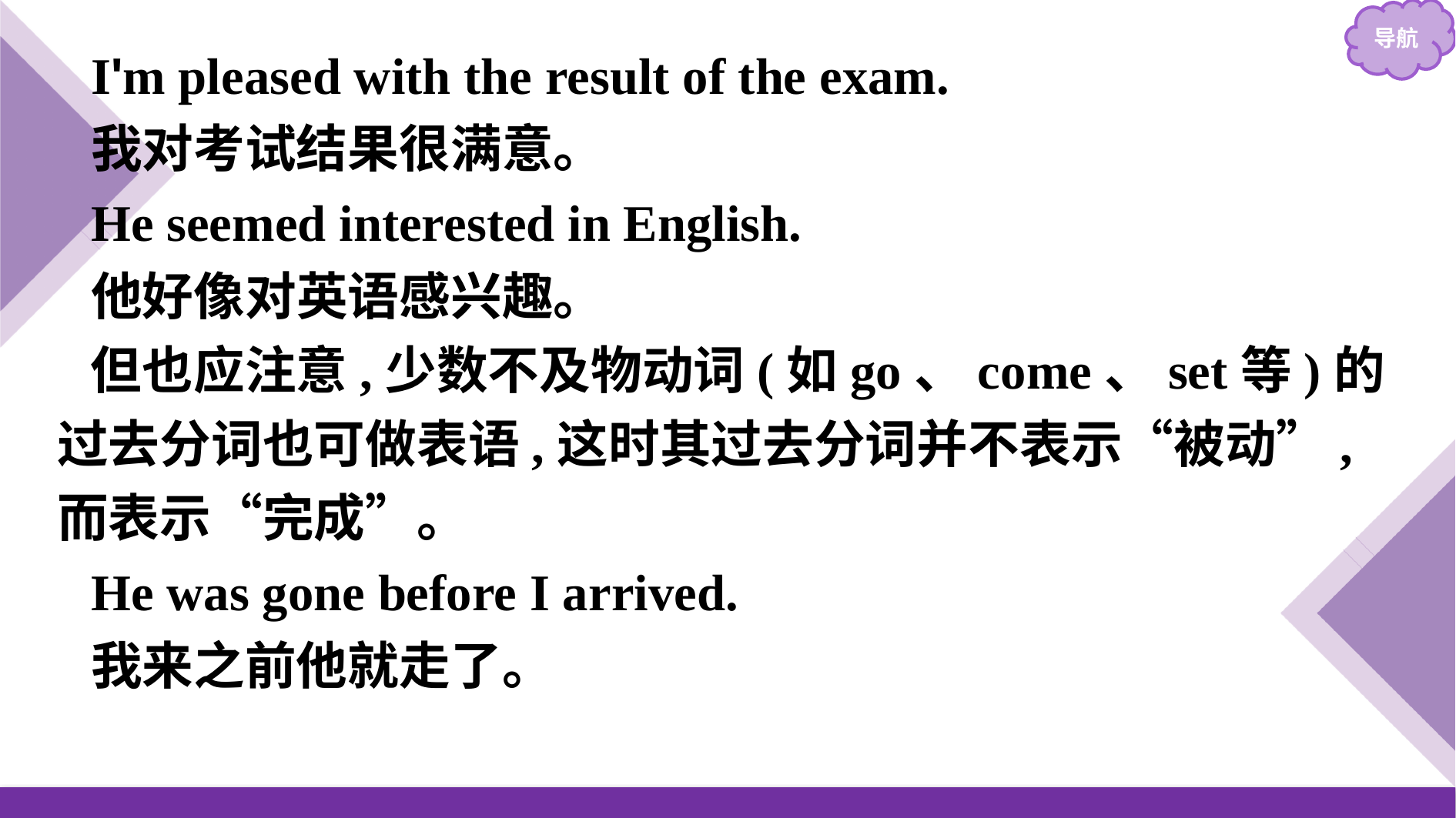

I'm pleased with the result of the exam.
我对考试结果很满意。
He seemed interested in English.
他好像对英语感兴趣。
但也应注意,少数不及物动词(如go、come、set等)的过去分词也可做表语,这时其过去分词并不表示“被动”,而表示“完成”。
He was gone before I arrived.
我来之前他就走了。